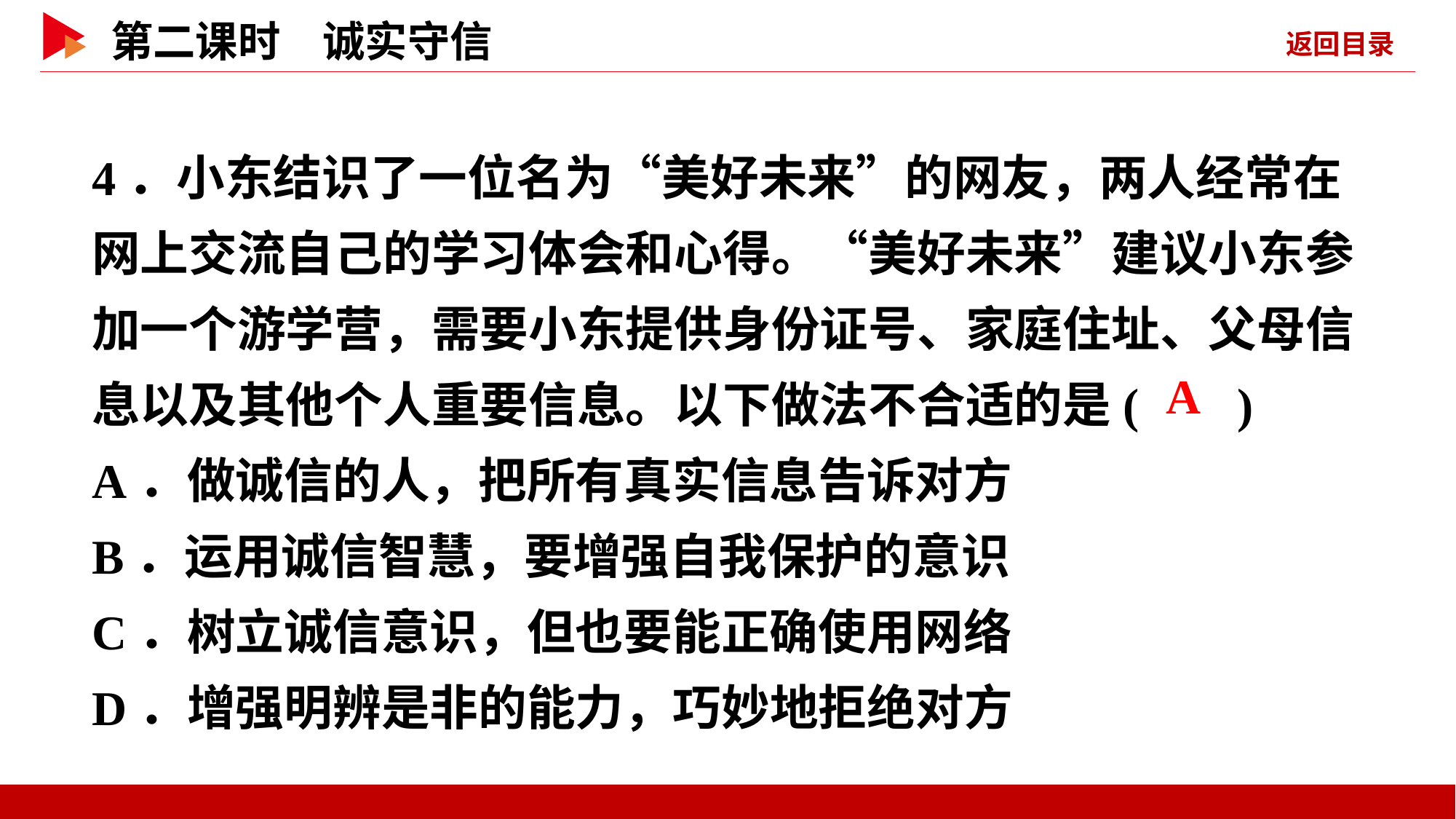

4．小东结识了一位名为“美好未来”的网友，两人经常在网上交流自己的学习体会和心得。“美好未来”建议小东参加一个游学营，需要小东提供身份证号、家庭住址、父母信息以及其他个人重要信息。以下做法不合适的是(        )
A．做诚信的人，把所有真实信息告诉对方
B．运用诚信智慧，要增强自我保护的意识
C．树立诚信意识，但也要能正确使用网络
D．增强明辨是非的能力，巧妙地拒绝对方
   A